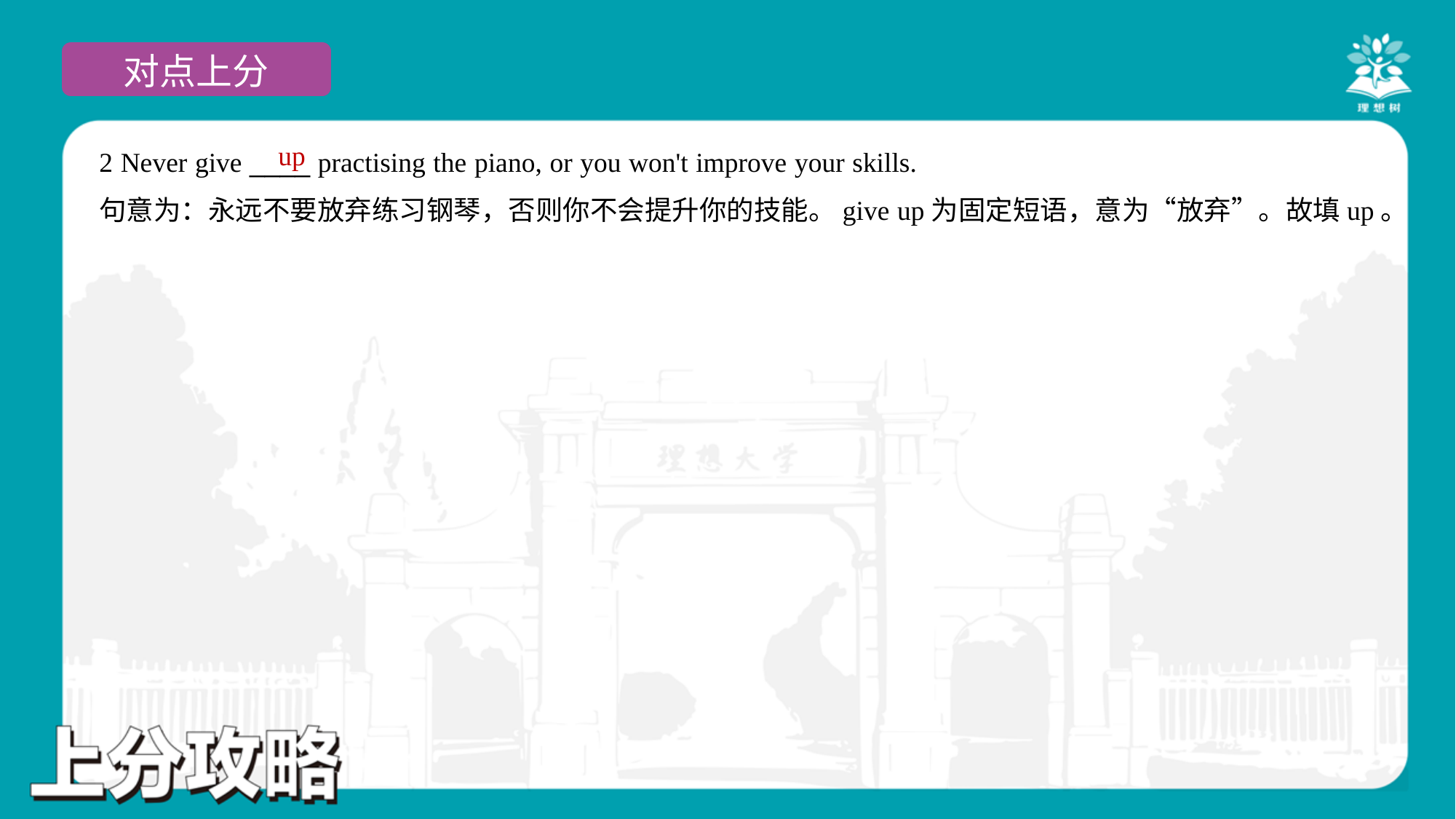

up
2 Never give ____ practising the piano, or you won't improve your skills.
句意为：永远不要放弃练习钢琴，否则你不会提升你的技能。give up为固定短语，意为“放弃”。故填up。